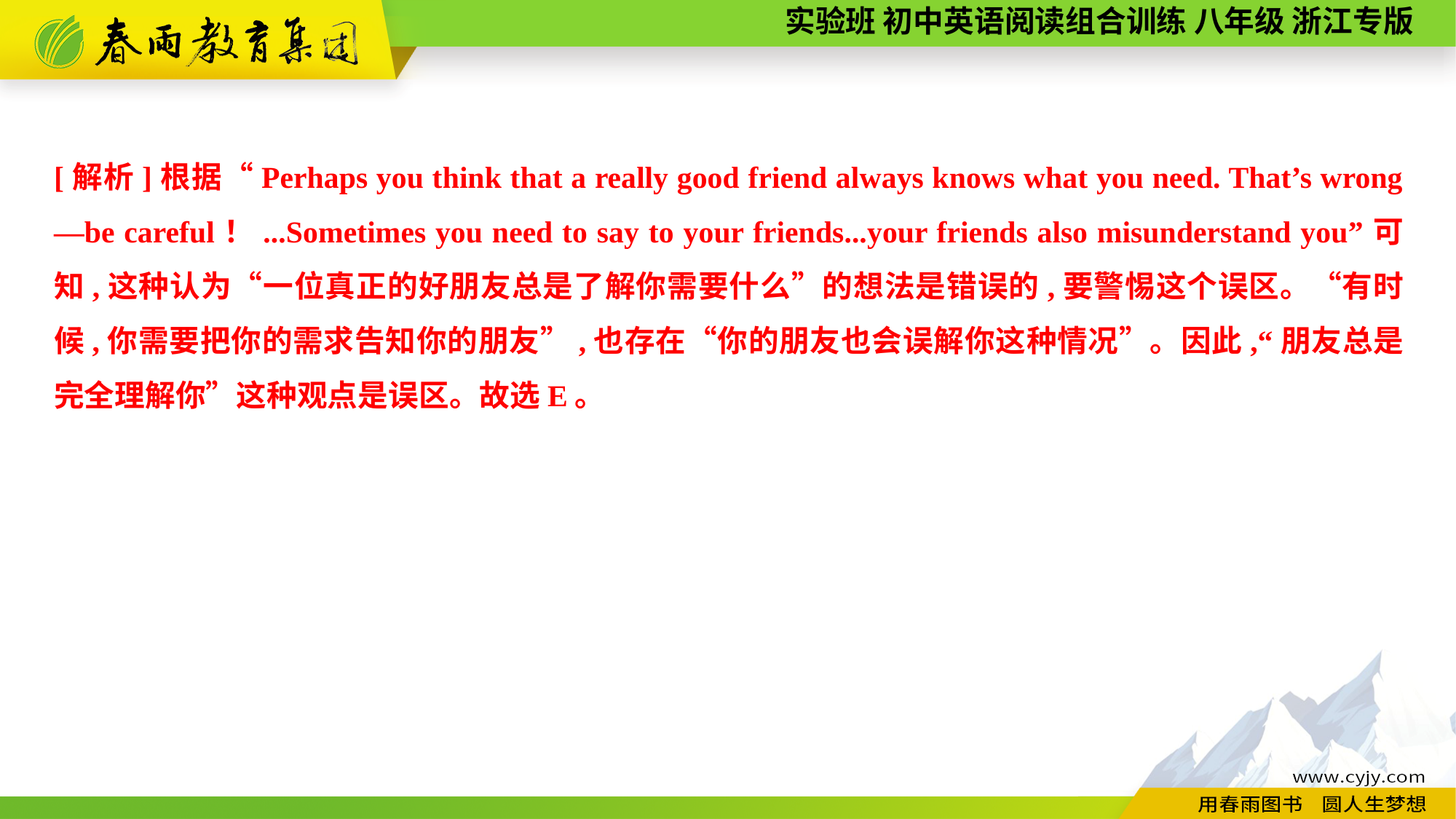

[解析]根据“Perhaps you think that a really good friend always knows what you need. That’s wrong—be careful！...Sometimes you need to say to your friends...your friends also misunderstand you”可知,这种认为“一位真正的好朋友总是了解你需要什么”的想法是错误的,要警惕这个误区。“有时候,你需要把你的需求告知你的朋友”,也存在“你的朋友也会误解你这种情况”。因此,“朋友总是完全理解你”这种观点是误区。故选E。